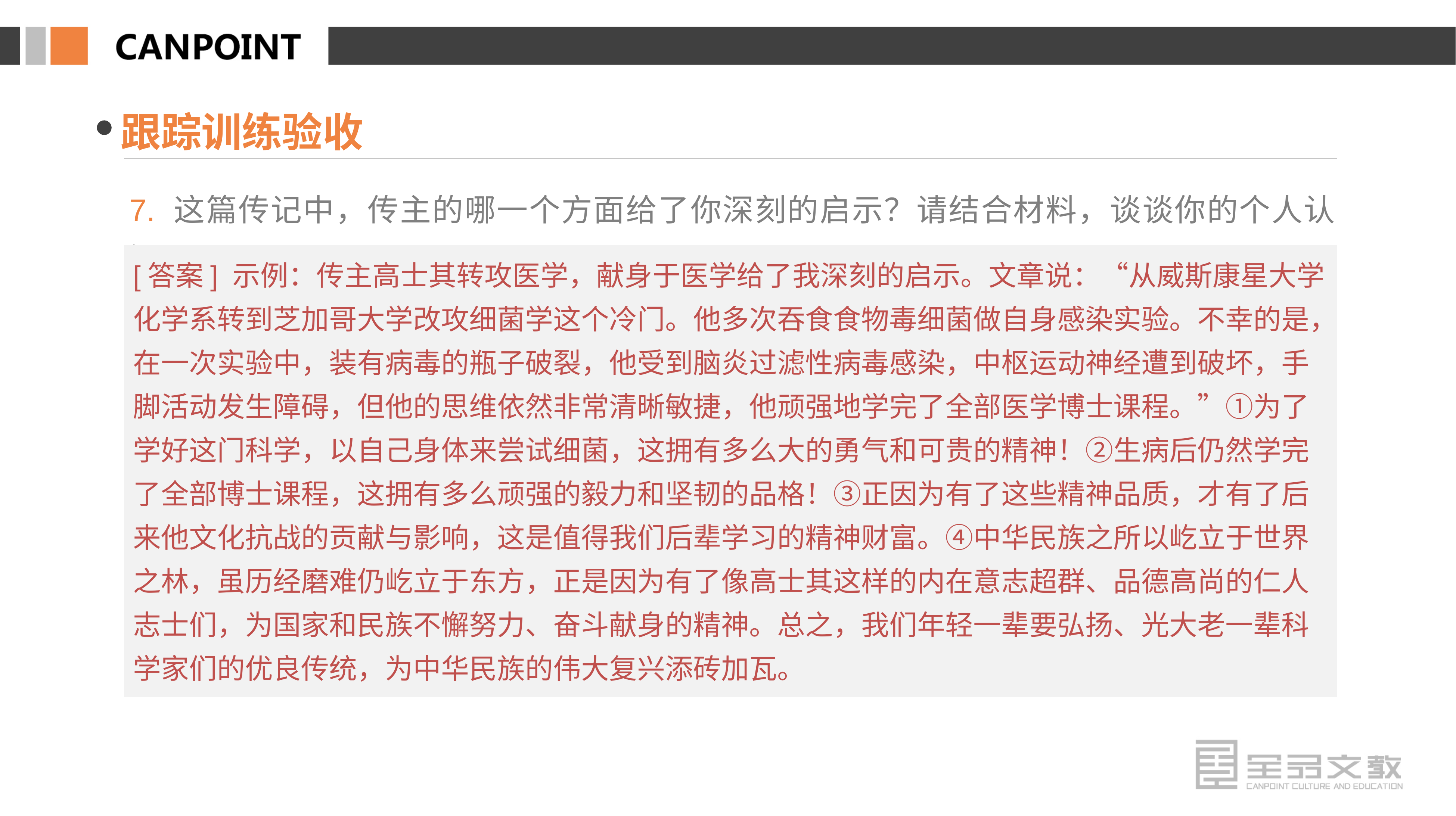

跟踪训练验收

7. 这篇传记中，传主的哪一个方面给了你深刻的启示？请结合材料，谈谈你的个人认识。
[答案] 示例：传主高士其转攻医学，献身于医学给了我深刻的启示。文章说：“从威斯康星大学化学系转到芝加哥大学改攻细菌学这个冷门。他多次吞食食物毒细菌做自身感染实验。不幸的是，在一次实验中，装有病毒的瓶子破裂，他受到脑炎过滤性病毒感染，中枢运动神经遭到破坏，手脚活动发生障碍，但他的思维依然非常清晰敏捷，他顽强地学完了全部医学博士课程。”①为了学好这门科学，以自己身体来尝试细菌，这拥有多么大的勇气和可贵的精神！②生病后仍然学完了全部博士课程，这拥有多么顽强的毅力和坚韧的品格！③正因为有了这些精神品质，才有了后来他文化抗战的贡献与影响，这是值得我们后辈学习的精神财富。④中华民族之所以屹立于世界之林，虽历经磨难仍屹立于东方，正是因为有了像高士其这样的内在意志超群、品德高尚的仁人志士们，为国家和民族不懈努力、奋斗献身的精神。总之，我们年轻一辈要弘扬、光大老一辈科学家们的优良传统，为中华民族的伟大复兴添砖加瓦。